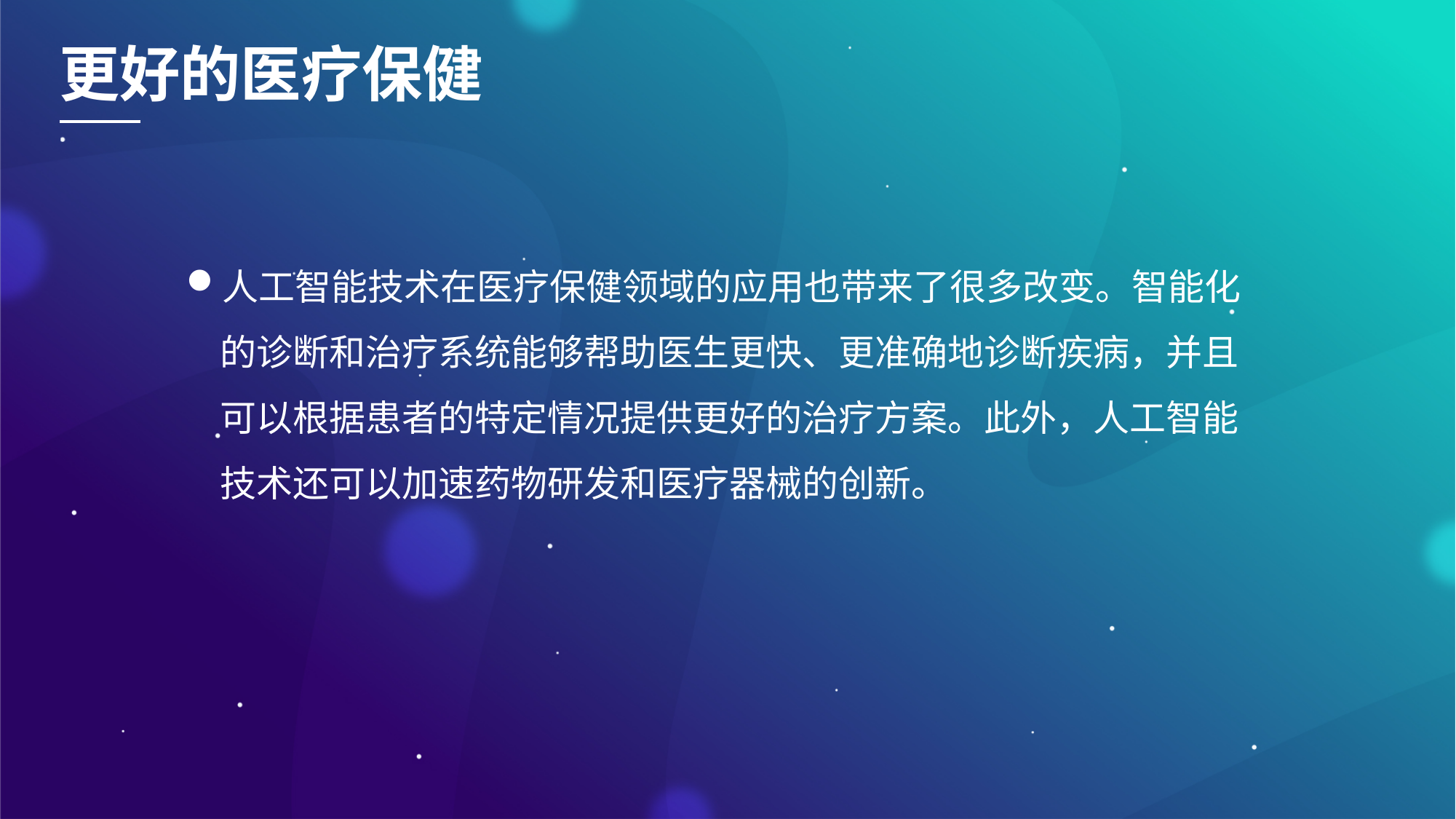

更好的医疗保健
人工智能技术在医疗保健领域的应用也带来了很多改变。智能化的诊断和治疗系统能够帮助医生更快、更准确地诊断疾病，并且可以根据患者的特定情况提供更好的治疗方案。此外，人工智能技术还可以加速药物研发和医疗器械的创新。